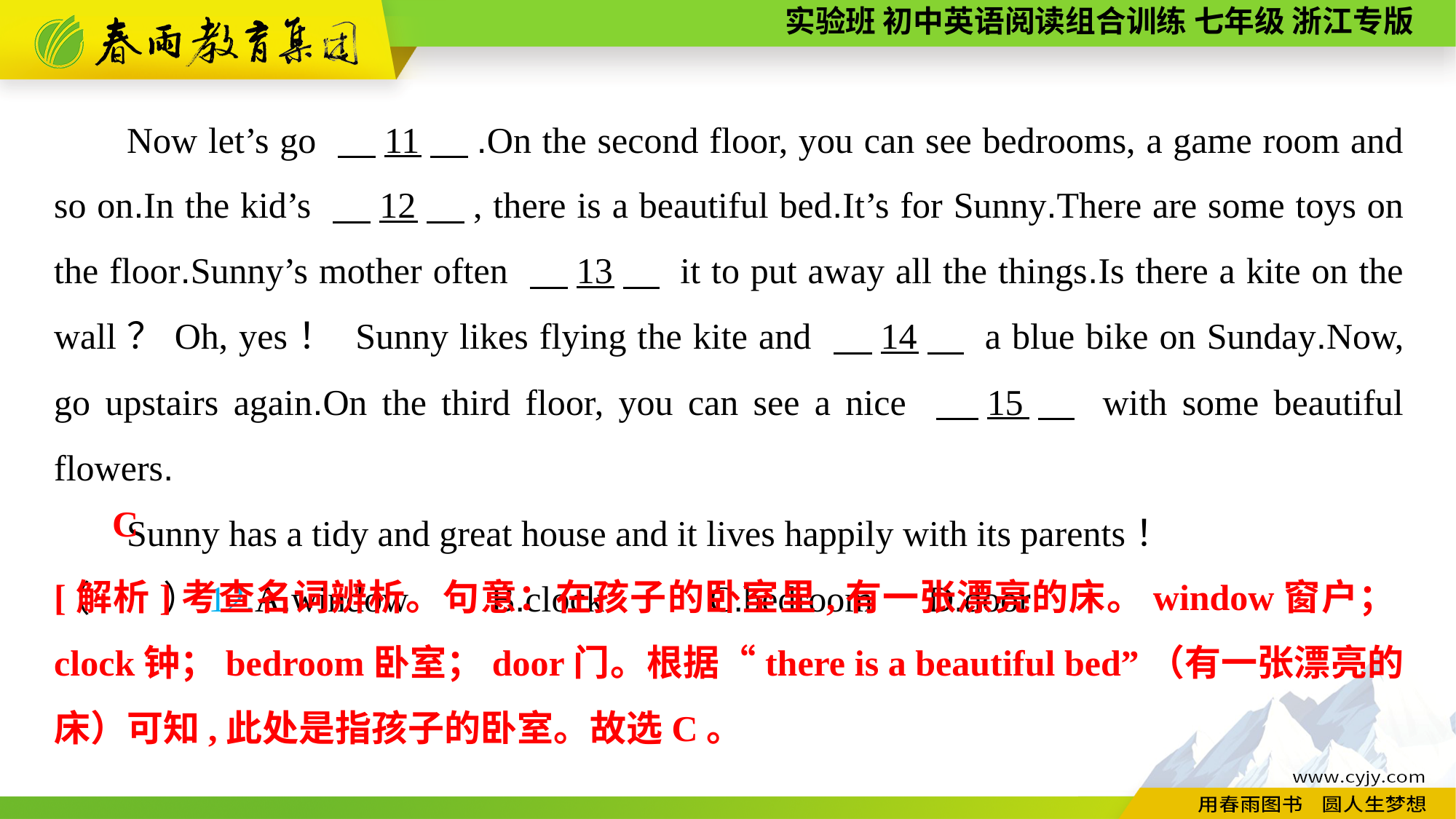

Now let’s go 　11　.On the second floor, you can see bedrooms, a game room and so on.In the kid’s 　12　, there is a beautiful bed.It’s for Sunny.There are some toys on the floor.Sunny’s mother often 　13　 it to put away all the things.Is there a kite on the wall？Oh, yes！ Sunny likes flying the kite and 　14　 a blue bike on Sunday.Now, go upstairs again.On the third floor, you can see a nice 　15　 with some beautiful flowers.
Sunny has a tidy and great house and it lives happily with its parents！
（　　）12.A.window	B.clock	C.bedroom	D.door
C
[解析]考查名词辨析。句意：在孩子的卧室里,有一张漂亮的床。window窗户；clock钟；bedroom卧室；door门。根据“there is a beautiful bed”（有一张漂亮的床）可知,此处是指孩子的卧室。故选C。